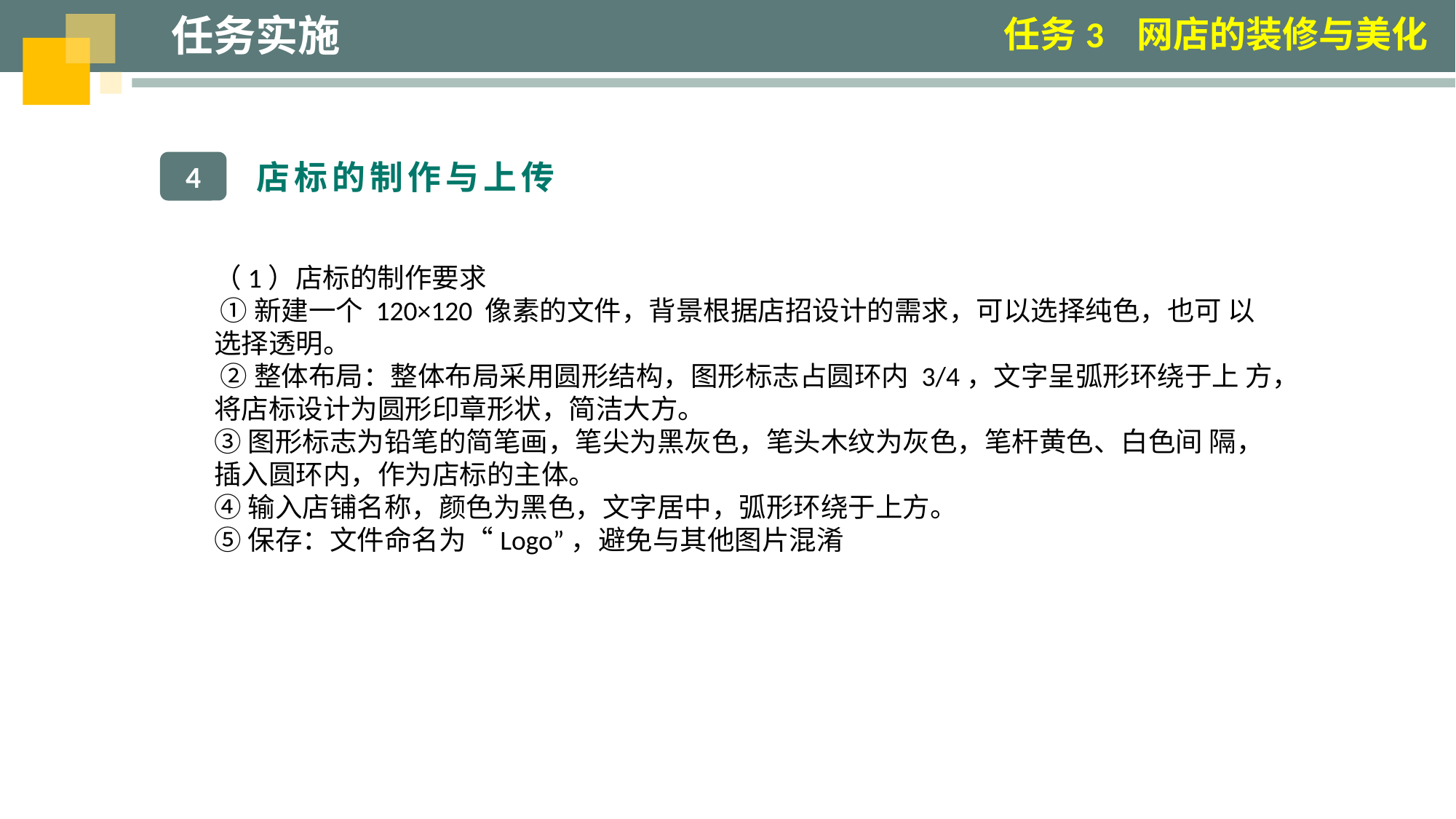

任务实施

任务3   网店的装修与美化
店标的制作与上传
4
（1）店标的制作要求
 ①新建一个 120×120 像素的文件，背景根据店招设计的需求，可以选择纯色，也可 以选择透明。
 ②整体布局：整体布局采用圆形结构，图形标志占圆环内 3/4，文字呈弧形环绕于上 方，将店标设计为圆形印章形状，简洁大方。
③图形标志为铅笔的简笔画，笔尖为黑灰色，笔头木纹为灰色，笔杆黄色、白色间 隔，插入圆环内，作为店标的主体。
④输入店铺名称，颜色为黑色，文字居中，弧形环绕于上方。
⑤保存：文件命名为“Logo”，避免与其他图片混淆